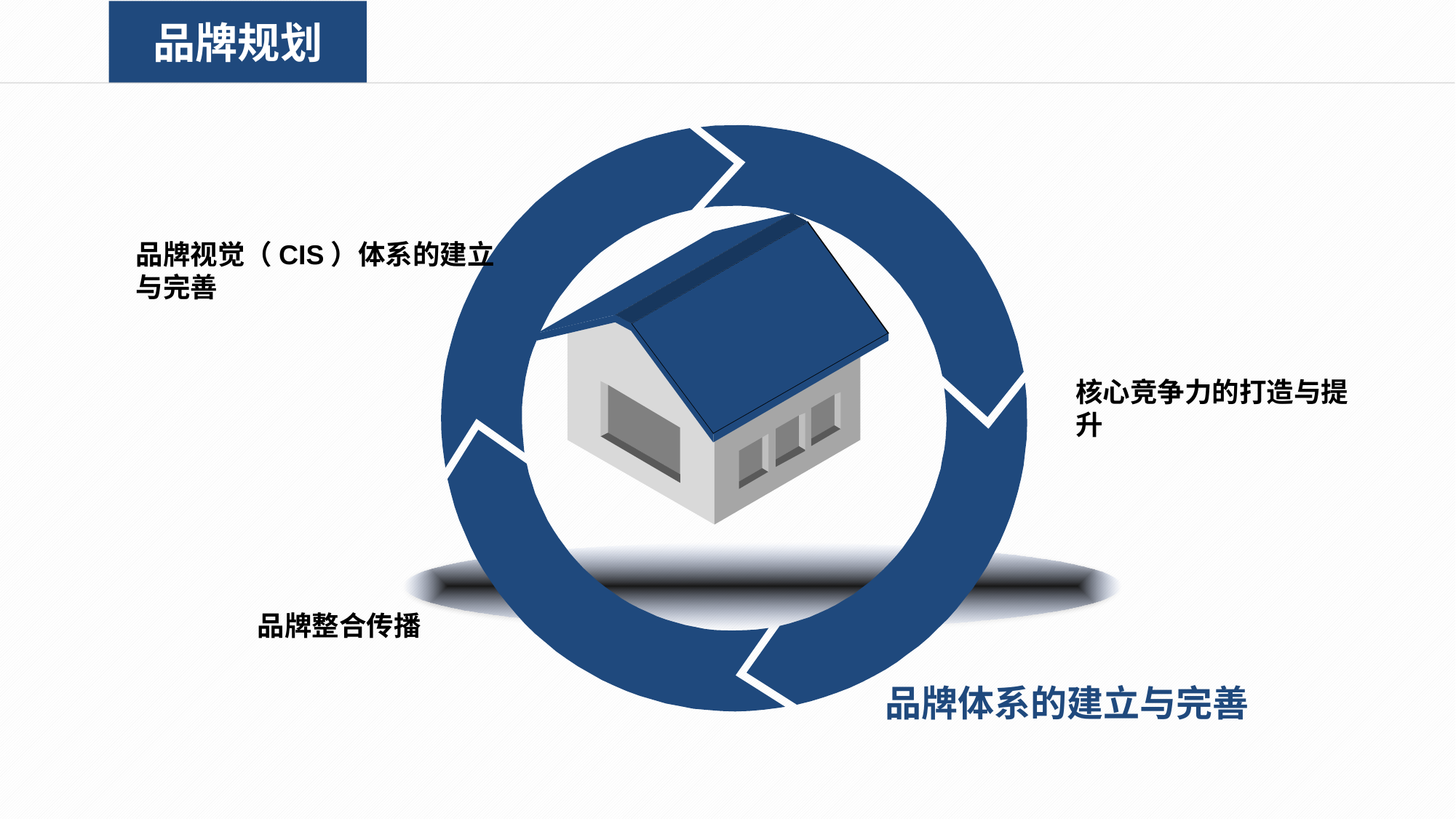

品牌规划

品牌视觉（CIS）体系的建立与完善
核心竞争力的打造与提升
品牌整合传播
品牌体系的建立与完善
16 I